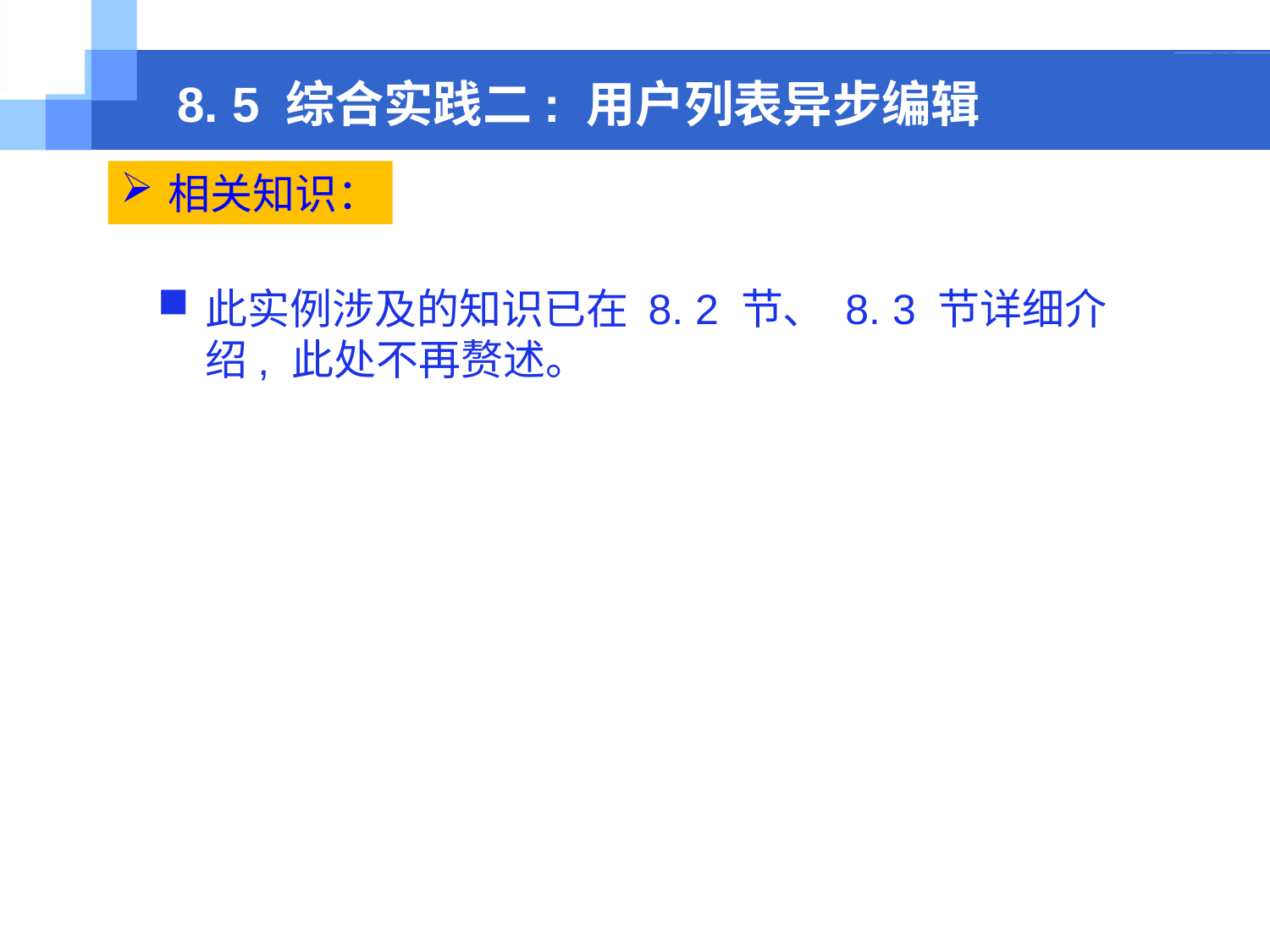

8. 5 综合实践二: 用户列表异步编辑

相关知识：
此实例涉及的知识已在 8. 2 节、 8. 3 节详细介绍, 此处不再赘述。